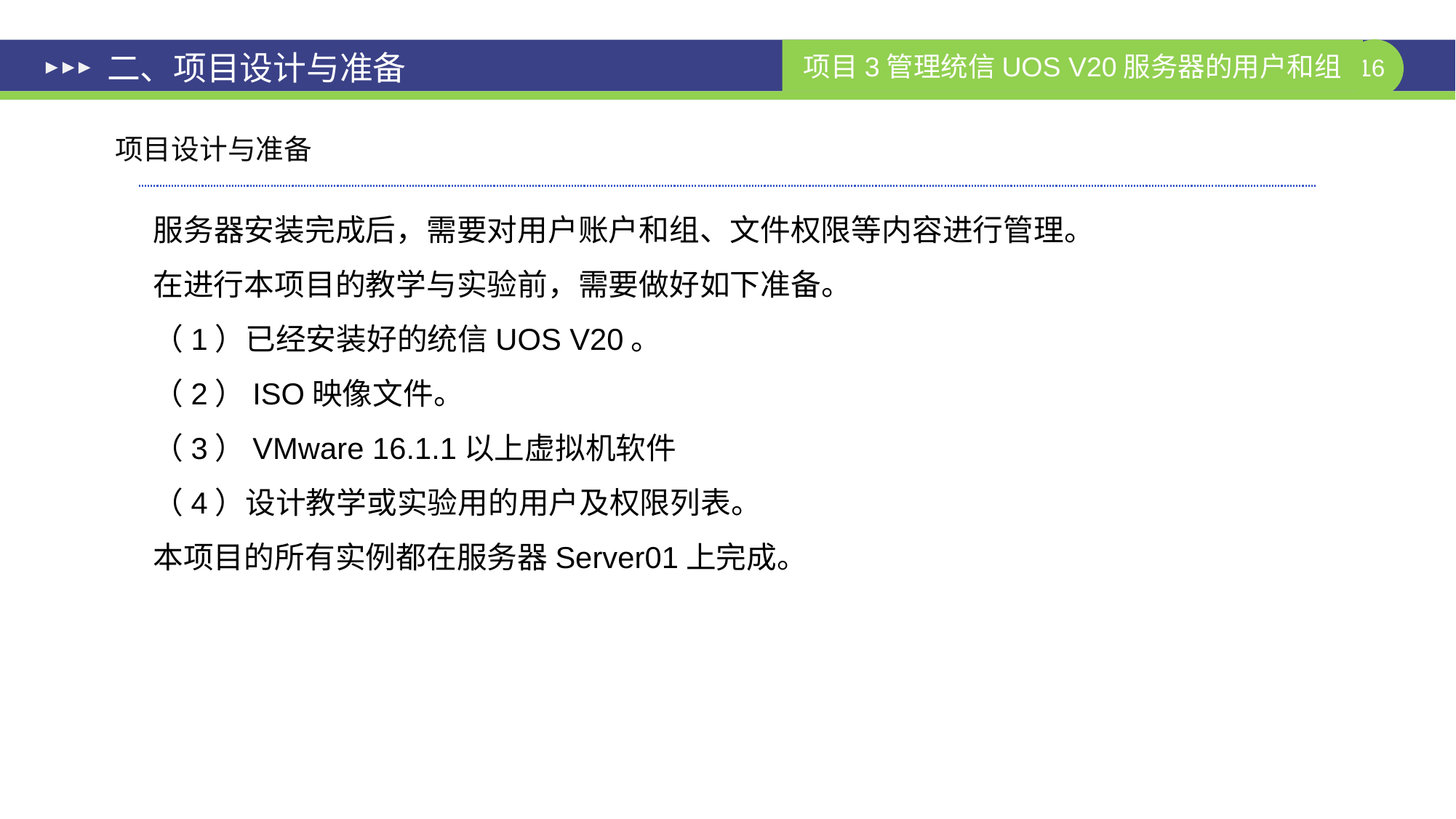

# 二、项目设计与准备
项目设计与准备

服务器安装完成后，需要对用户账户和组、文件权限等内容进行管理。
在进行本项目的教学与实验前，需要做好如下准备。
（1）已经安装好的统信UOS V20。
（2）ISO映像文件。
（3）VMware 16.1.1以上虚拟机软件
（4）设计教学或实验用的用户及权限列表。
本项目的所有实例都在服务器Server01上完成。